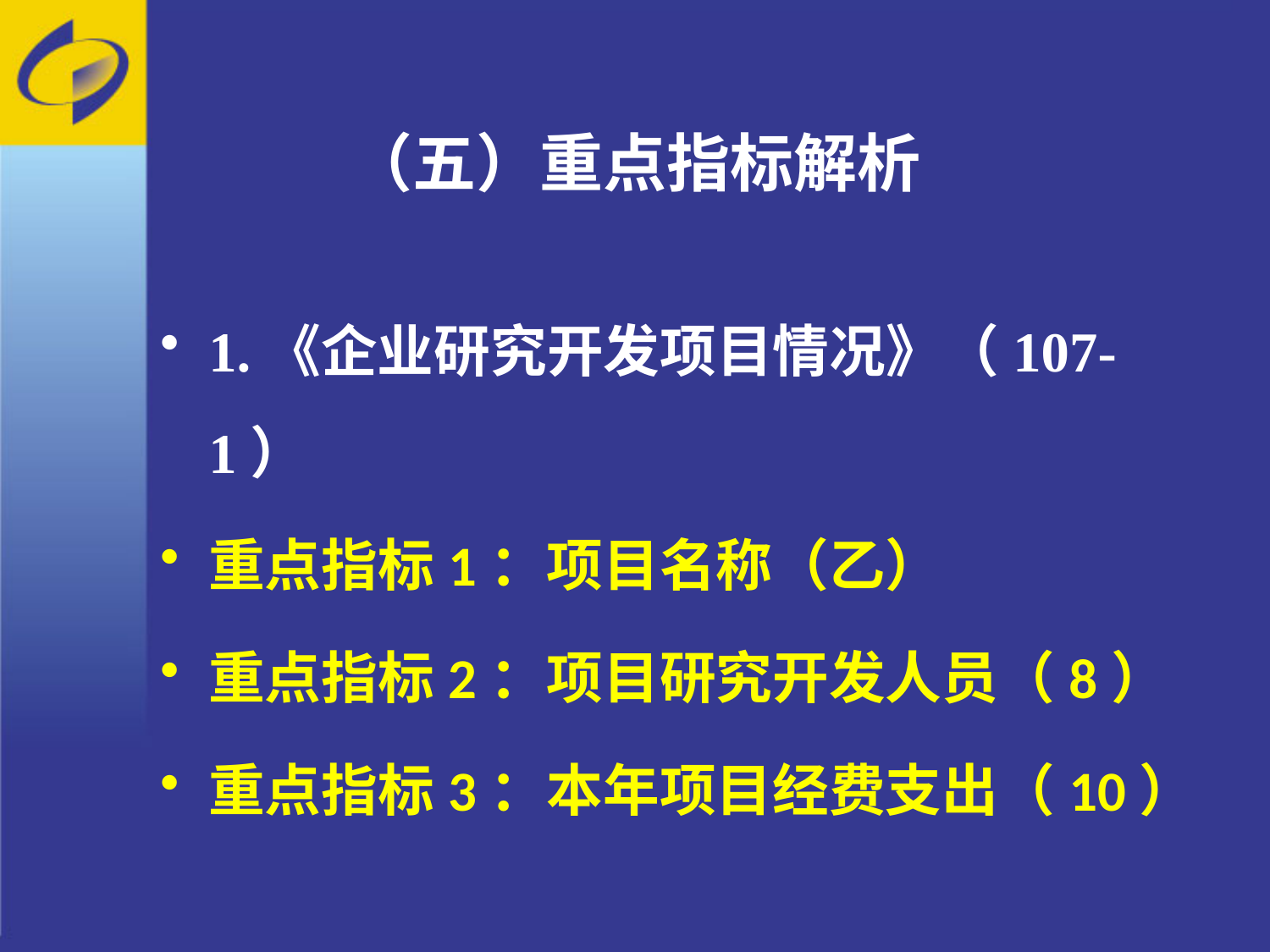

# （五）重点指标解析
1.《企业研究开发项目情况》（107-1）
重点指标1：项目名称（乙）
重点指标2：项目研究开发人员（8）
重点指标3：本年项目经费支出（10）